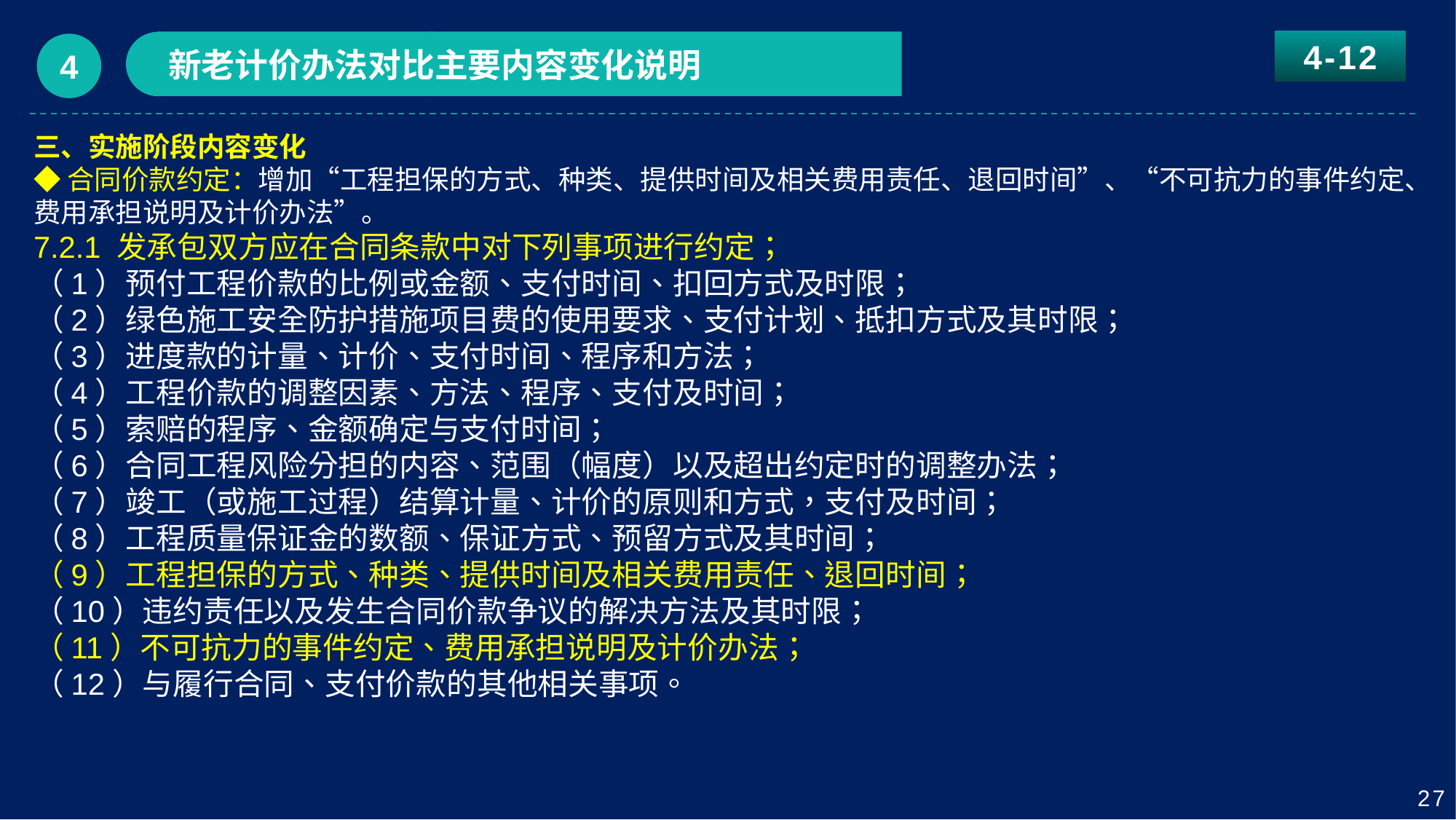

4-12
新老计价办法对比主要内容变化说明

4
三、实施阶段内容变化
◆合同价款约定：增加“工程担保的方式、种类、提供时间及相关费用责任、退回时间”、“不可抗力的事件约定、费用承担说明及计价办法”。
7.2.1 发承包双方应在合同条款中对下列事项进行约定；
（1）预付工程价款的比例或金额、支付时间、扣回方式及时限；
（2）绿色施工安全防护措施项目费的使用要求、支付计划、抵扣方式及其时限；
（3）进度款的计量、计价、支付时间、程序和方法；
（4）工程价款的调整因素、方法、程序、支付及时间；
（5）索赔的程序、金额确定与支付时间；
（6）合同工程风险分担的内容、范围（幅度）以及超出约定时的调整办法；
（7）竣工（或施工过程）结算计量、计价的原则和方式，支付及时间；
（8）工程质量保证金的数额、保证方式、预留方式及其时间；
（9）工程担保的方式、种类、提供时间及相关费用责任、退回时间；
（10）违约责任以及发生合同价款争议的解决方法及其时限；
（11）不可抗力的事件约定、费用承担说明及计价办法；
（12）与履行合同、支付价款的其他相关事项。
27